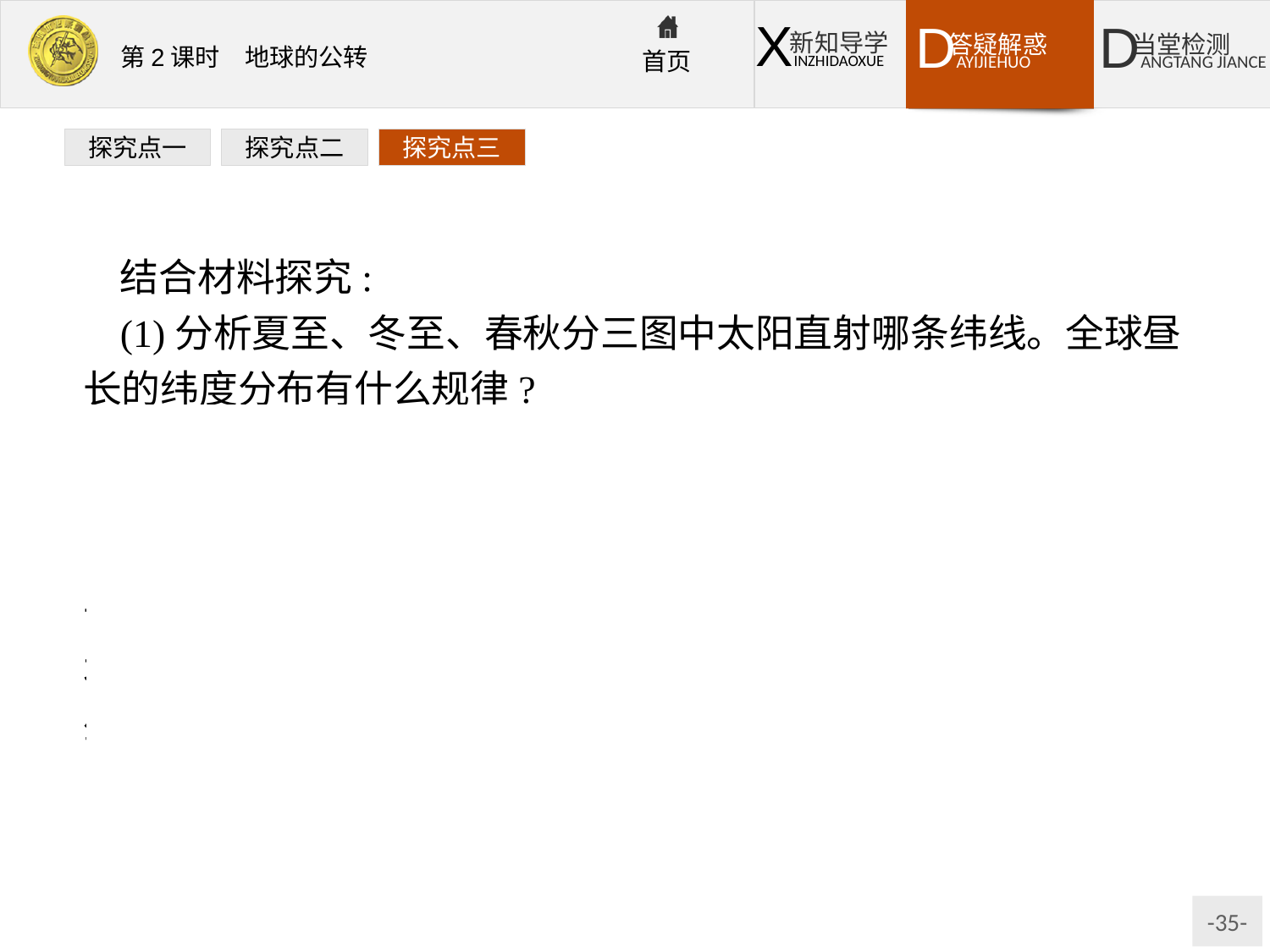

探究点一
探究点二
探究点三
结合材料探究:
(1)分析夏至、冬至、春秋分三图中太阳直射哪条纬线。全球昼长的纬度分布有什么规律?
提示:夏至:太阳直射北回归线,北半球各纬度的昼长达到一年中最大值,越往北昼越长,北极圈及以北地区出现极昼,南极圈及以南地区出现极夜;冬至:太阳直射南回归线,南半球各纬度的昼长达到一年中最大值,越往南昼越长,南极圈及以南地区出现极昼,北极圈及其以北地区出现极夜;春分、秋分:全球昼夜平分,无极昼极夜现象。